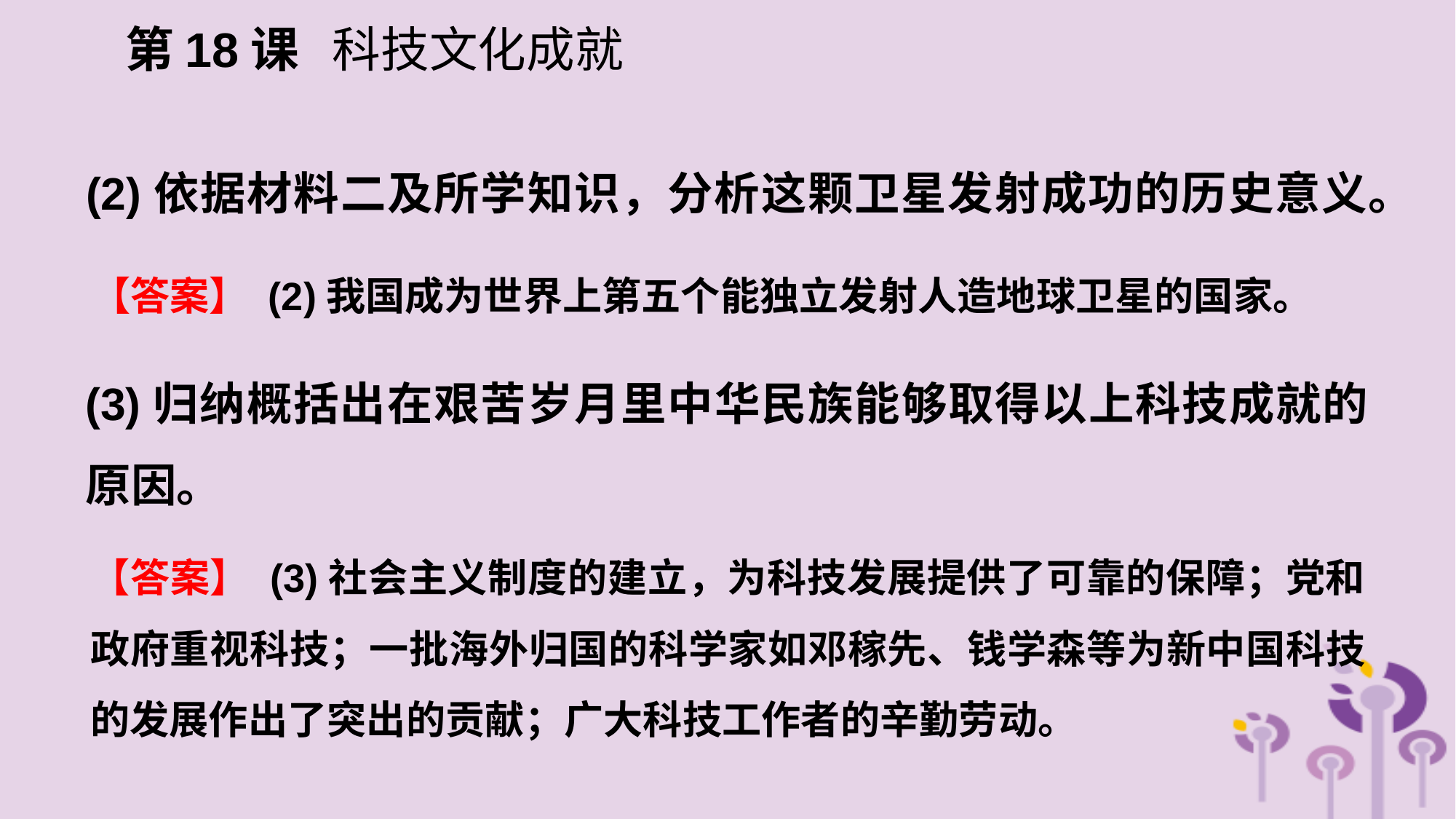

第18课   科技文化成就
(2)依据材料二及所学知识，分析这颗卫星发射成功的历史意义。
【答案】 (2)我国成为世界上第五个能独立发射人造地球卫星的国家。
(3)归纳概括出在艰苦岁月里中华民族能够取得以上科技成就的原因。
【答案】 (3)社会主义制度的建立，为科技发展提供了可靠的保障；党和政府重视科技；一批海外归国的科学家如邓稼先、钱学森等为新中国科技的发展作出了突出的贡献；广大科技工作者的辛勤劳动。